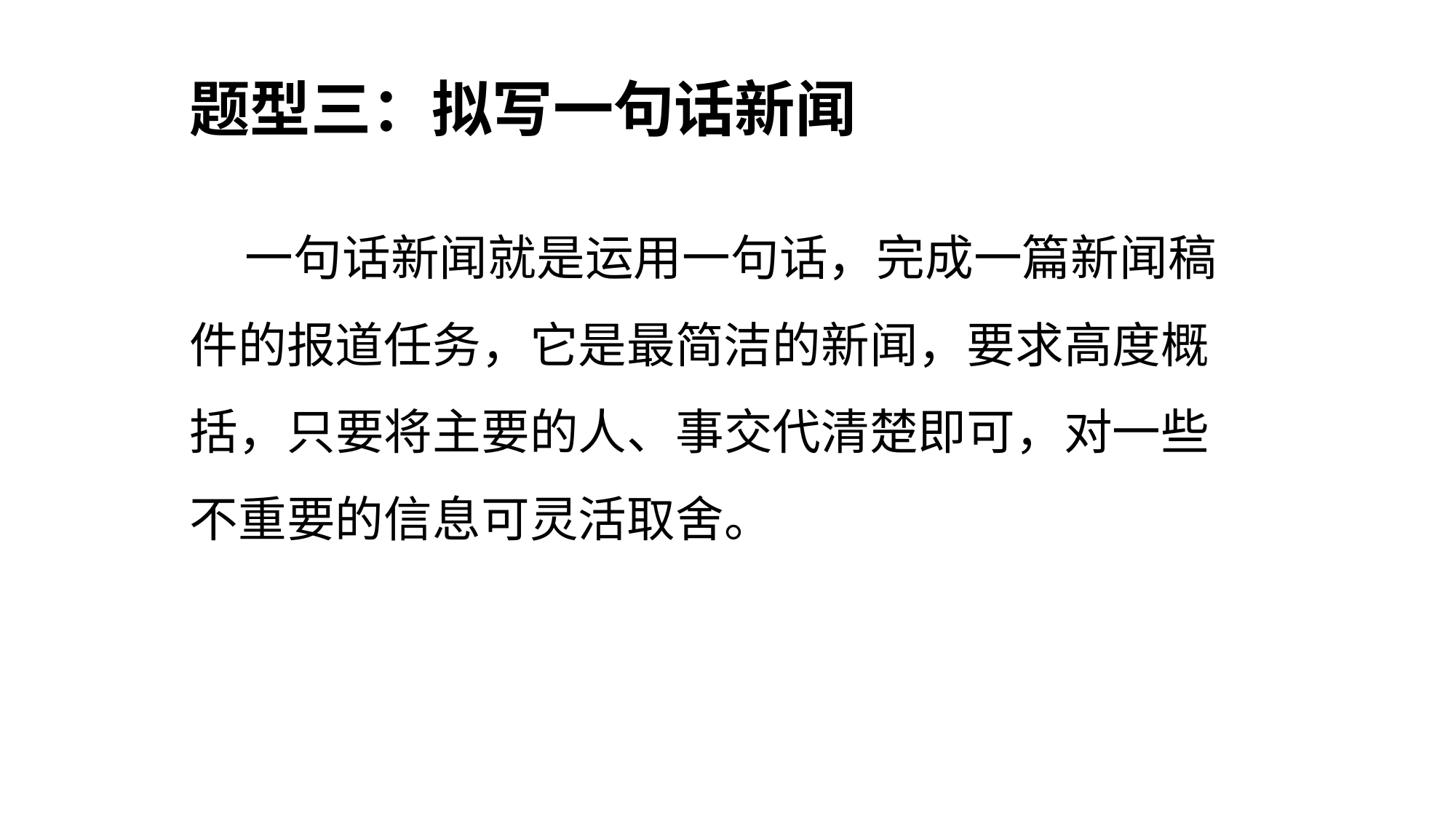

题型三：拟写一句话新闻
    一句话新闻就是运用一句话，完成一篇新闻稿件的报道任务，它是最简洁的新闻，要求高度概括，只要将主要的人、事交代清楚即可，对一些不重要的信息可灵活取舍。